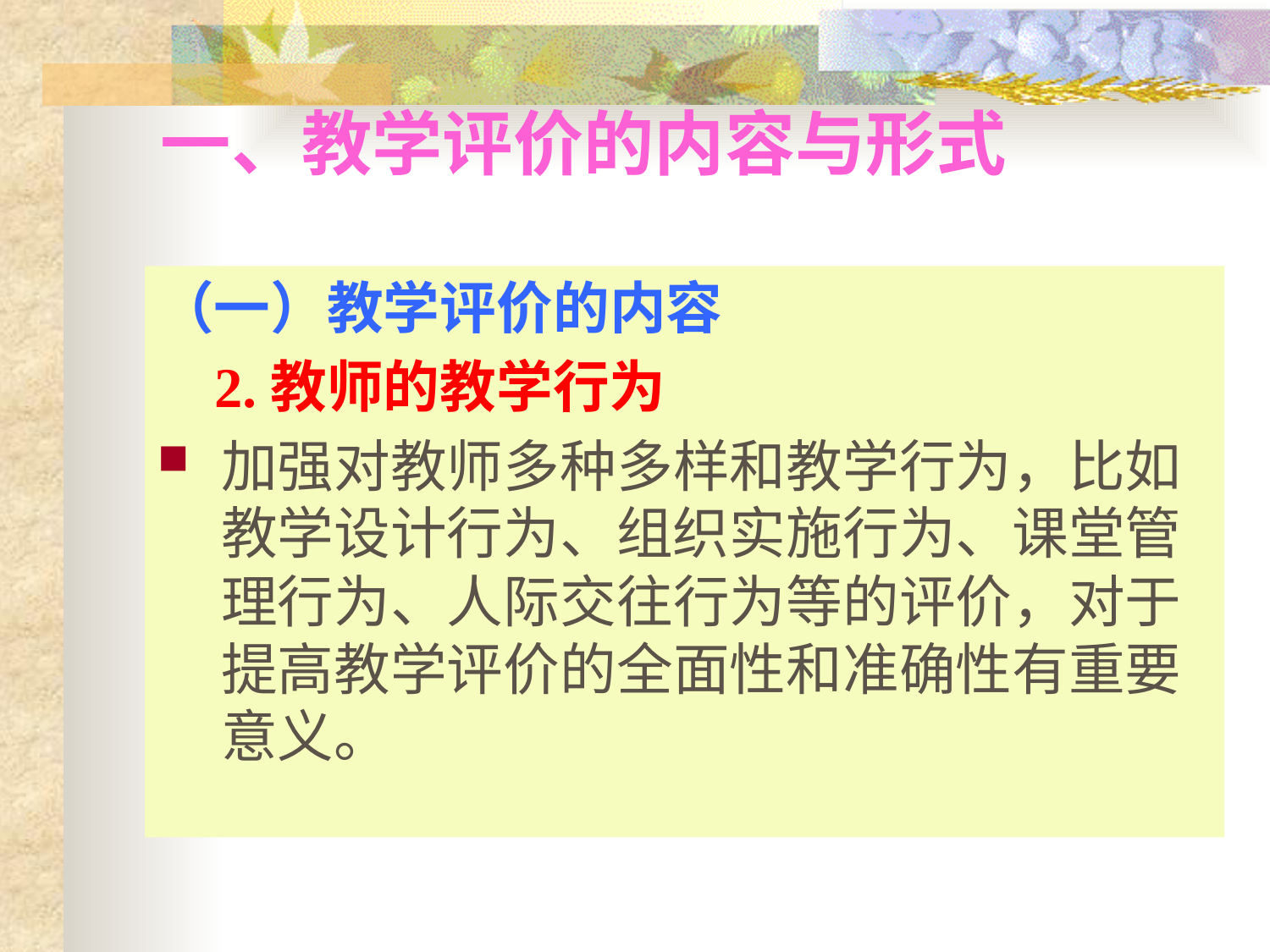

# 一、教学评价的内容与形式
（一）教学评价的内容
    2.教师的教学行为
加强对教师多种多样和教学行为，比如教学设计行为、组织实施行为、课堂管理行为、人际交往行为等的评价，对于提高教学评价的全面性和准确性有重要意义。